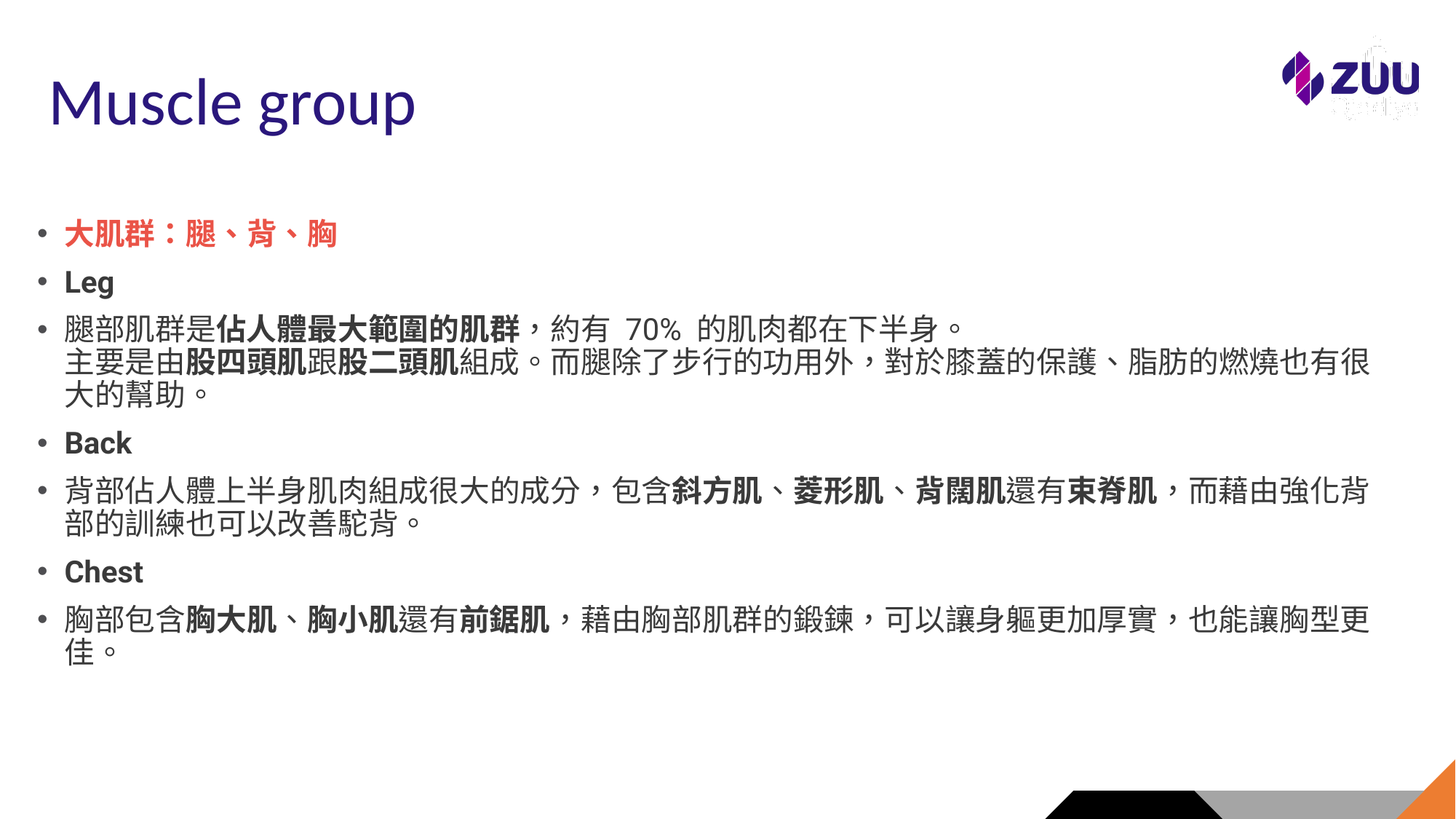

# Muscle group
大肌群：腿、背、胸
Leg
腿部肌群是佔人體最大範圍的肌群，約有 70% 的肌肉都在下半身。
主要是由股四頭肌跟股二頭肌組成。而腿除了步行的功用外，對於膝蓋的保護、脂肪的燃燒也有很大的幫助。
Back
背部佔人體上半身肌肉組成很大的成分，包含斜方肌、菱形肌、背闊肌還有束脊肌，而藉由強化背部的訓練也可以改善駝背。
Chest
胸部包含胸大肌、胸小肌還有前鋸肌，藉由胸部肌群的鍛鍊，可以讓身軀更加厚實，也能讓胸型更佳。

11